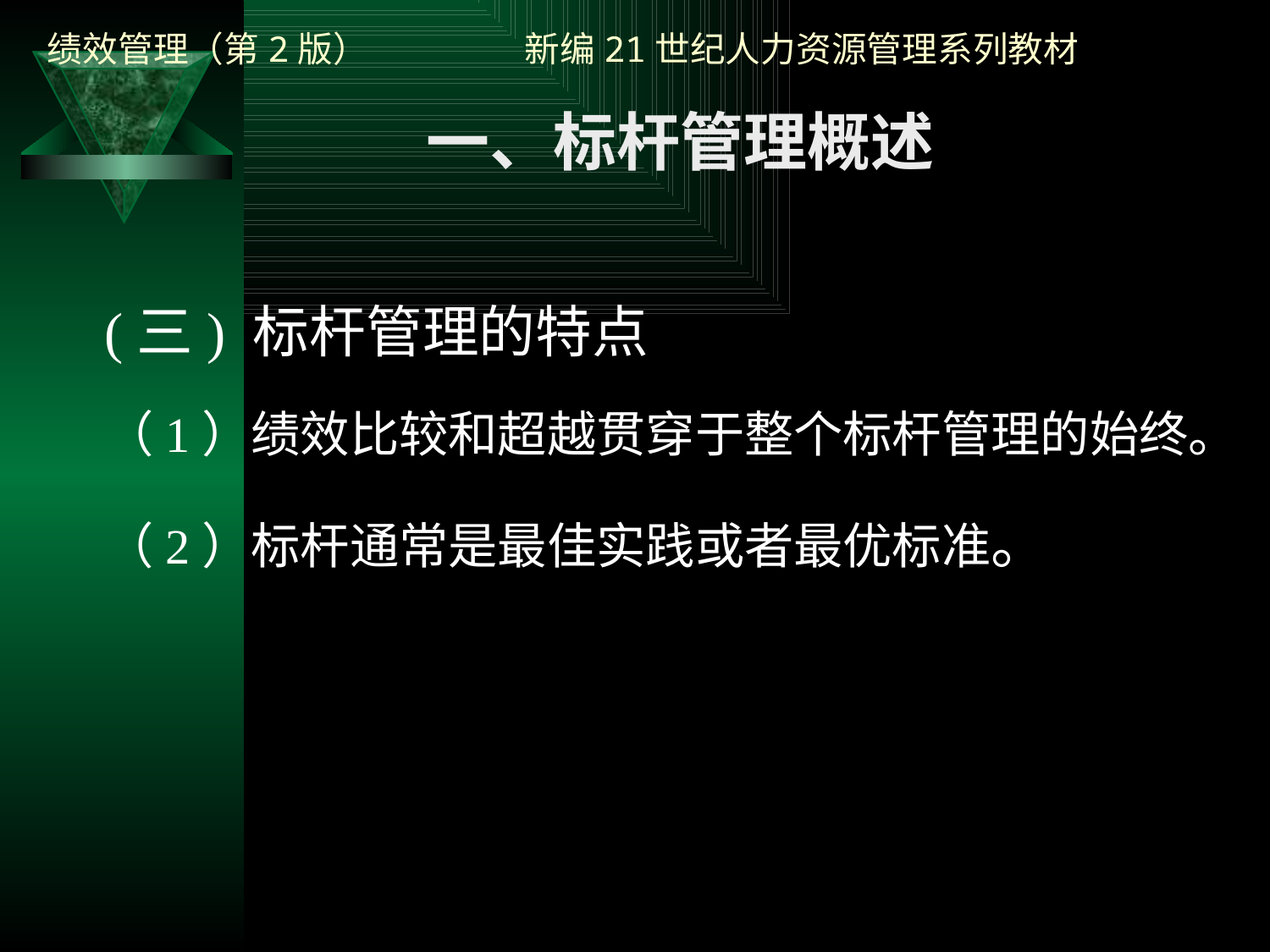

一、标杆管理概述
(三) 标杆管理的特点
（1）绩效比较和超越贯穿于整个标杆管理的始终。
（2）标杆通常是最佳实践或者最优标准。